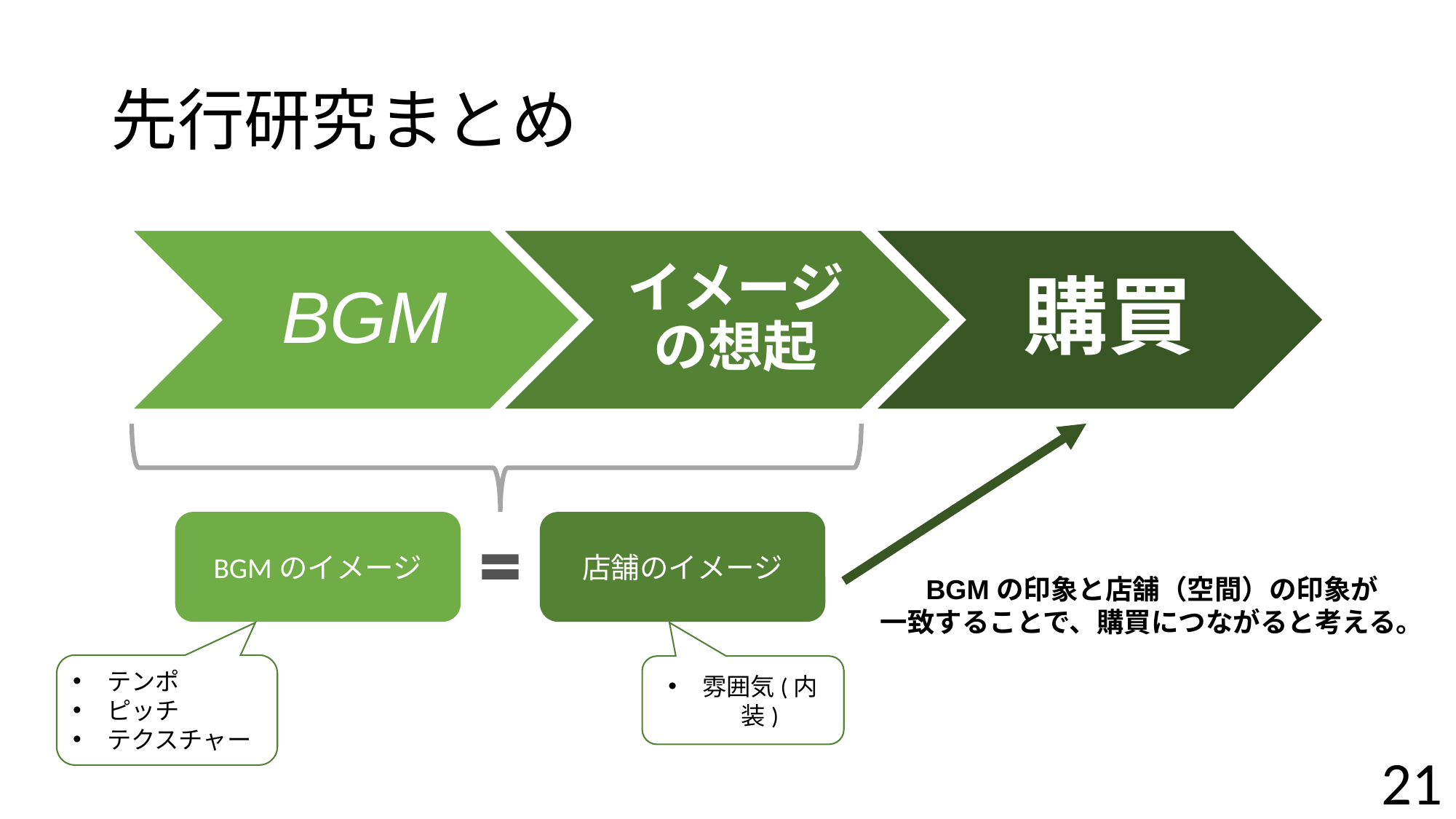

先行研究まとめ

BGM

イメージの想起

購買
BGMのイメージ
店舗のイメージ

BGMの印象と店舗（空間）の印象が
一致することで、購買につながると考える。
テンポ
ピッチ
テクスチャー
雰囲気(内装)
21